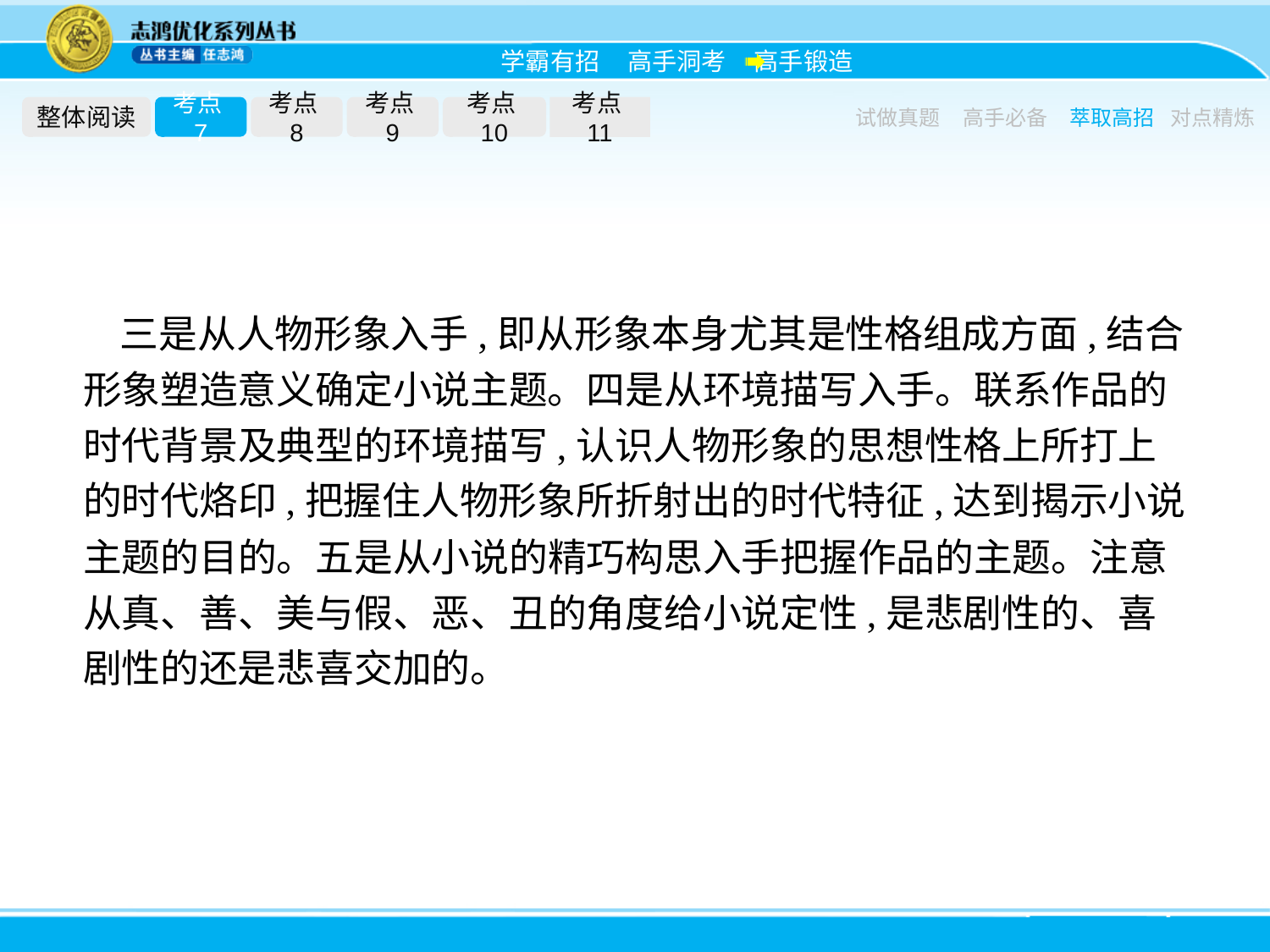

整体阅读
考点7
考点8
考点9
考点10
考点11
试做真题
高手必备
萃取高招
对点精炼
三是从人物形象入手,即从形象本身尤其是性格组成方面,结合形象塑造意义确定小说主题。四是从环境描写入手。联系作品的时代背景及典型的环境描写,认识人物形象的思想性格上所打上的时代烙印,把握住人物形象所折射出的时代特征,达到揭示小说主题的目的。五是从小说的精巧构思入手把握作品的主题。注意从真、善、美与假、恶、丑的角度给小说定性,是悲剧性的、喜剧性的还是悲喜交加的。